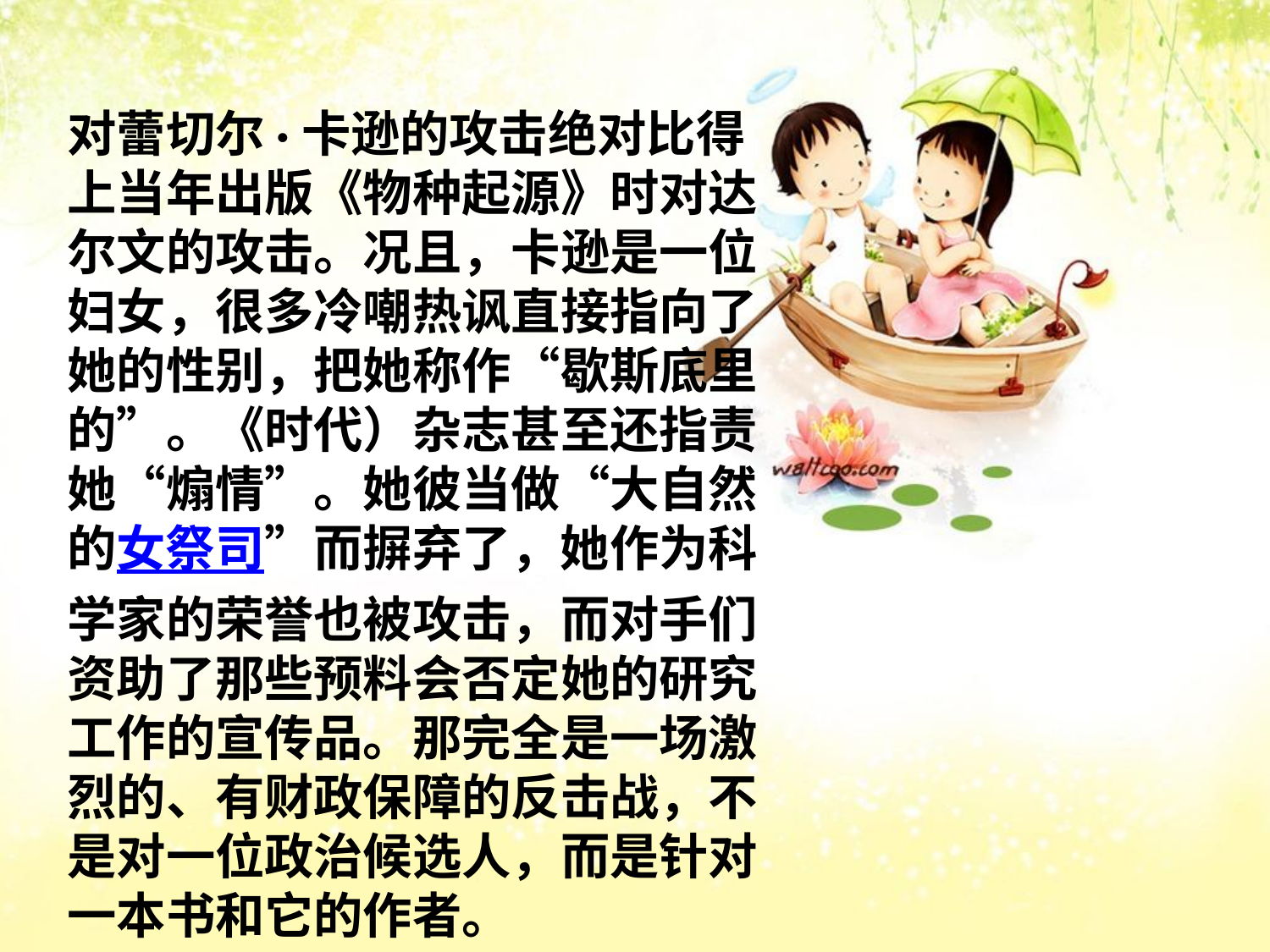

对蕾切尔·卡逊的攻击绝对比得上当年出版《物种起源》时对达尔文的攻击。况且，卡逊是一位妇女，很多冷嘲热讽直接指向了她的性别，把她称作“歇斯底里的”。《时代）杂志甚至还指责她“煽情”。她彼当做“大自然的女祭司”而摒弃了，她作为科学家的荣誉也被攻击，而对手们资助了那些预料会否定她的研究工作的宣传品。那完全是一场激烈的、有财政保障的反击战，不是对一位政治候选人，而是针对一本书和它的作者。